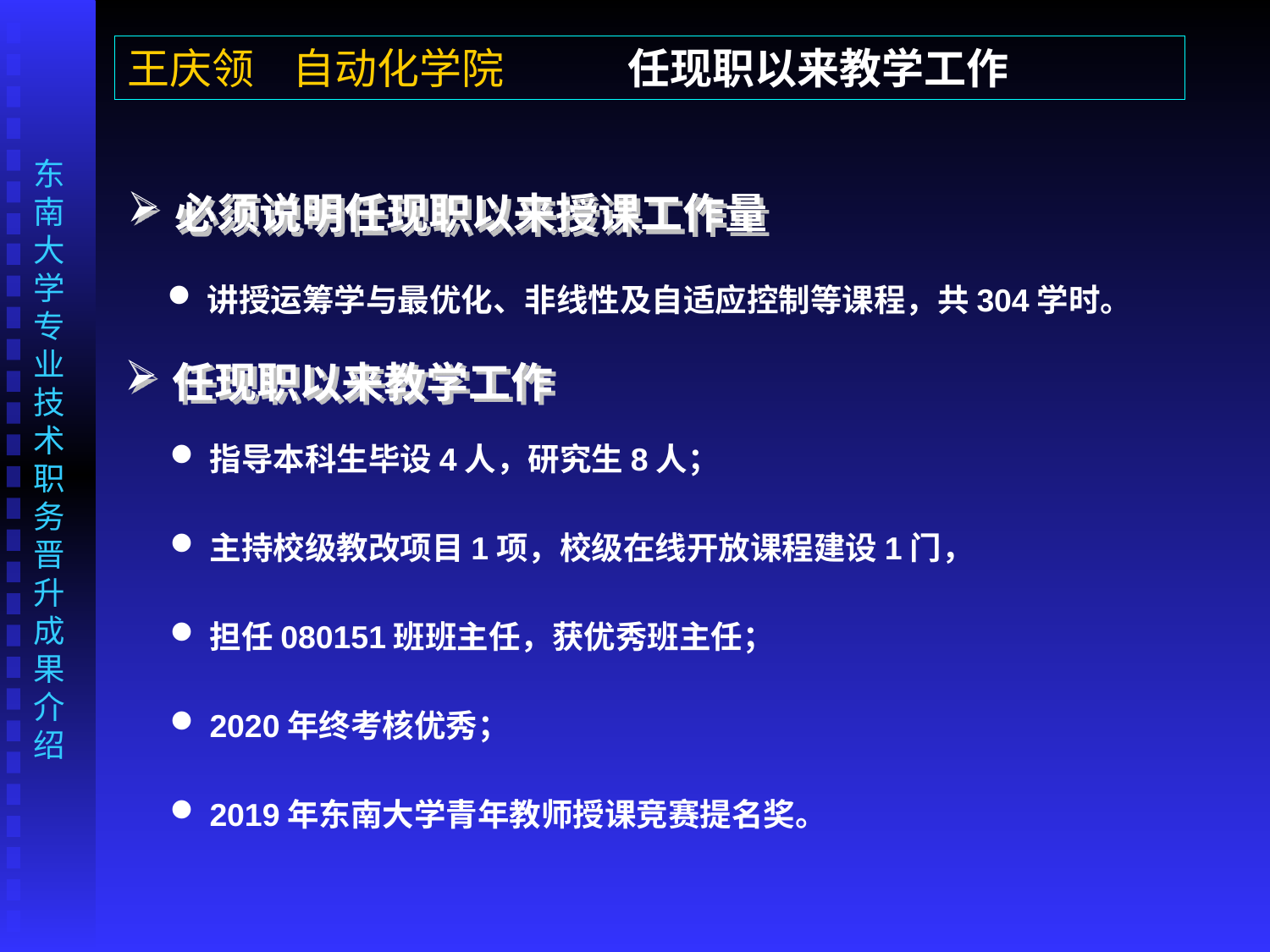

王庆领    自动化学院             任现职以来教学工作
必须说明任现职以来授课工作量

讲授运筹学与最优化、非线性及自适应控制等课程，共304学时。
任现职以来教学工作
指导本科生毕设4人，研究生8人；

主持校级教改项目1项，校级在线开放课程建设1门，

担任080151班班主任，获优秀班主任；

2020年终考核优秀；

2019年东南大学青年教师授课竞赛提名奖。